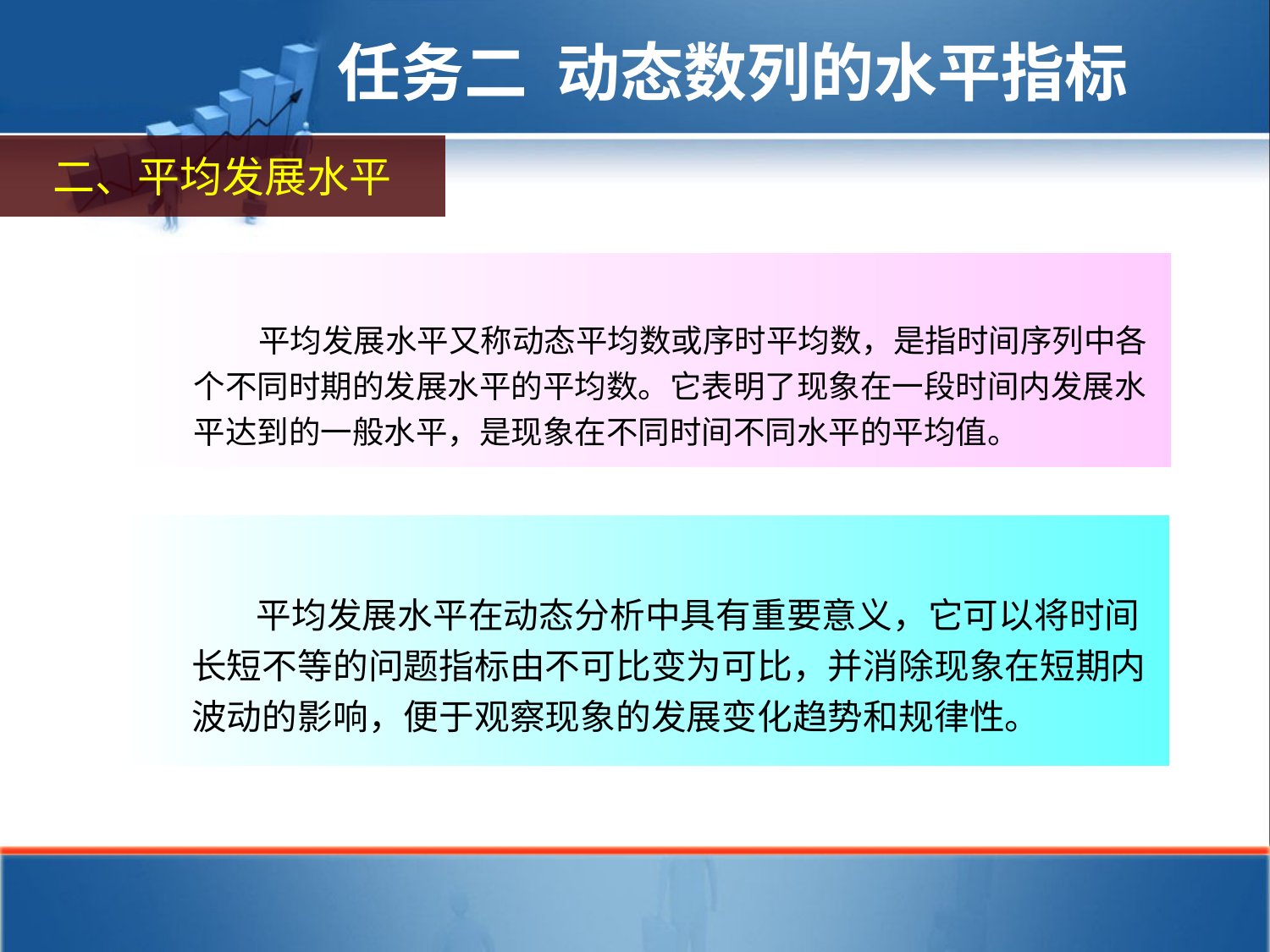

任务二  动态数列的水平指标
二、平均发展水平

        平均发展水平又称动态平均数或序时平均数，是指时间序列中各个不同时期的发展水平的平均数。它表明了现象在一段时间内发展水平达到的一般水平，是现象在不同时间不同水平的平均值。

       平均发展水平在动态分析中具有重要意义，它可以将时间长短不等的问题指标由不可比变为可比，并消除现象在短期内波动的影响，便于观察现象的发展变化趋势和规律性。